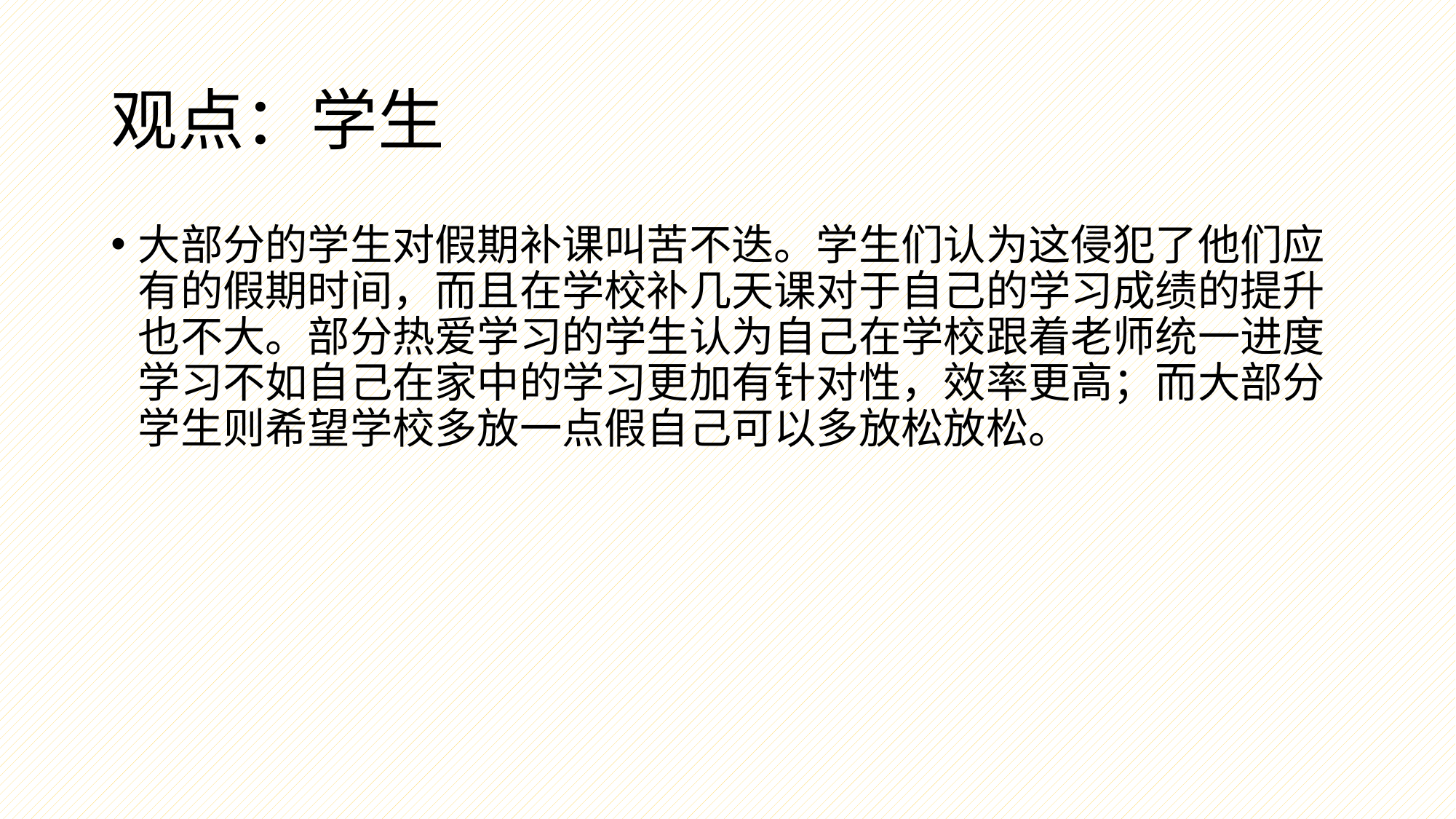

# 观点：学生
大部分的学生对假期补课叫苦不迭。学生们认为这侵犯了他们应有的假期时间，而且在学校补几天课对于自己的学习成绩的提升也不大。部分热爱学习的学生认为自己在学校跟着老师统一进度学习不如自己在家中的学习更加有针对性，效率更高；而大部分学生则希望学校多放一点假自己可以多放松放松。